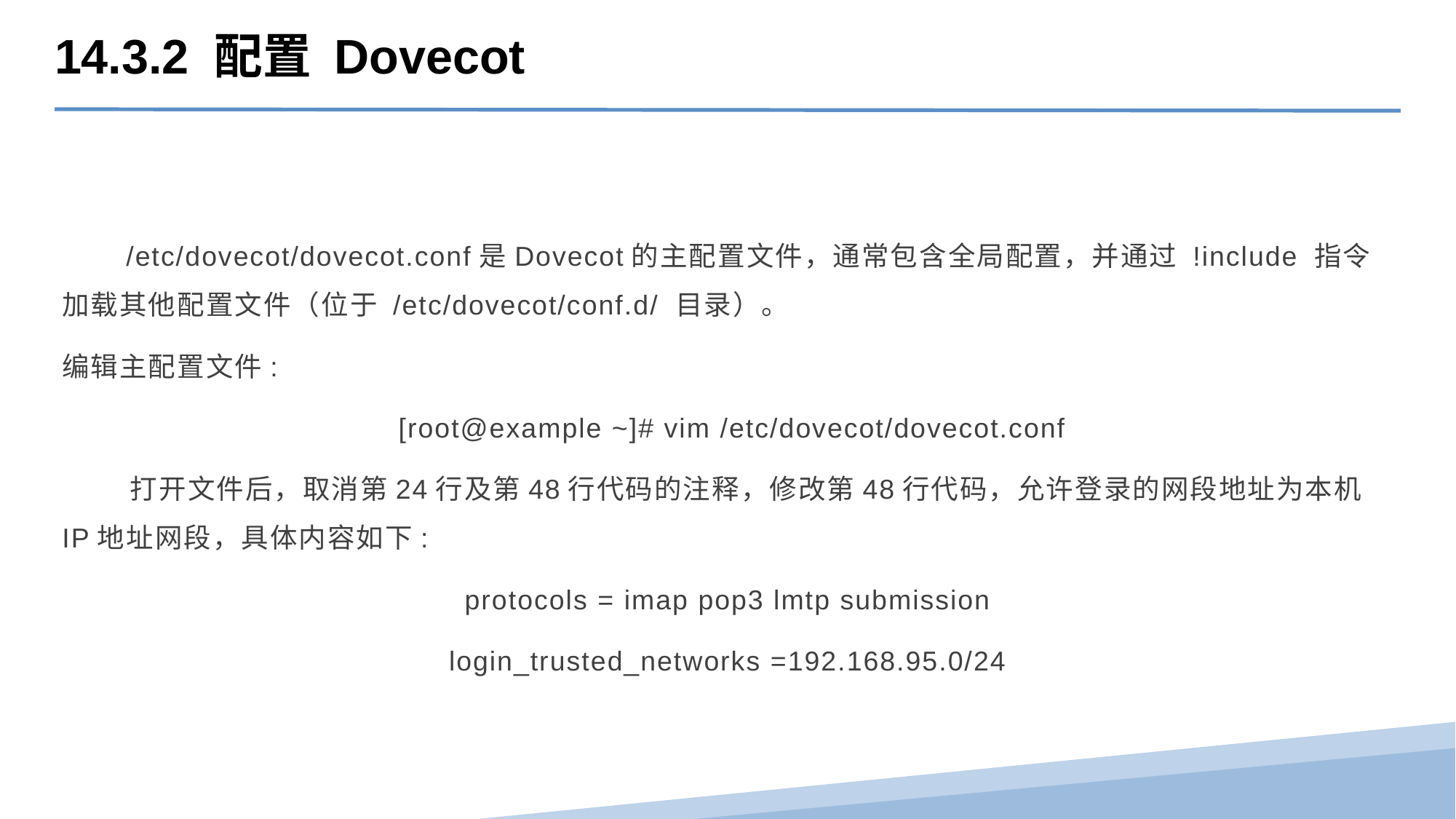

14.3.2 配置 Dovecot
       /etc/dovecot/dovecot.conf是Dovecot的主配置文件，通常包含全局配置，并通过 !include 指令加载其他配置文件（位于 /etc/dovecot/conf.d/ 目录）。
编辑主配置文件:
 [root@example ~]# vim /etc/dovecot/dovecot.conf
        打开文件后，取消第24行及第48行代码的注释，修改第48行代码，允许登录的网段地址为本机IP地址网段，具体内容如下:
protocols = imap pop3 lmtp submission
login_trusted_networks =192.168.95.0/24